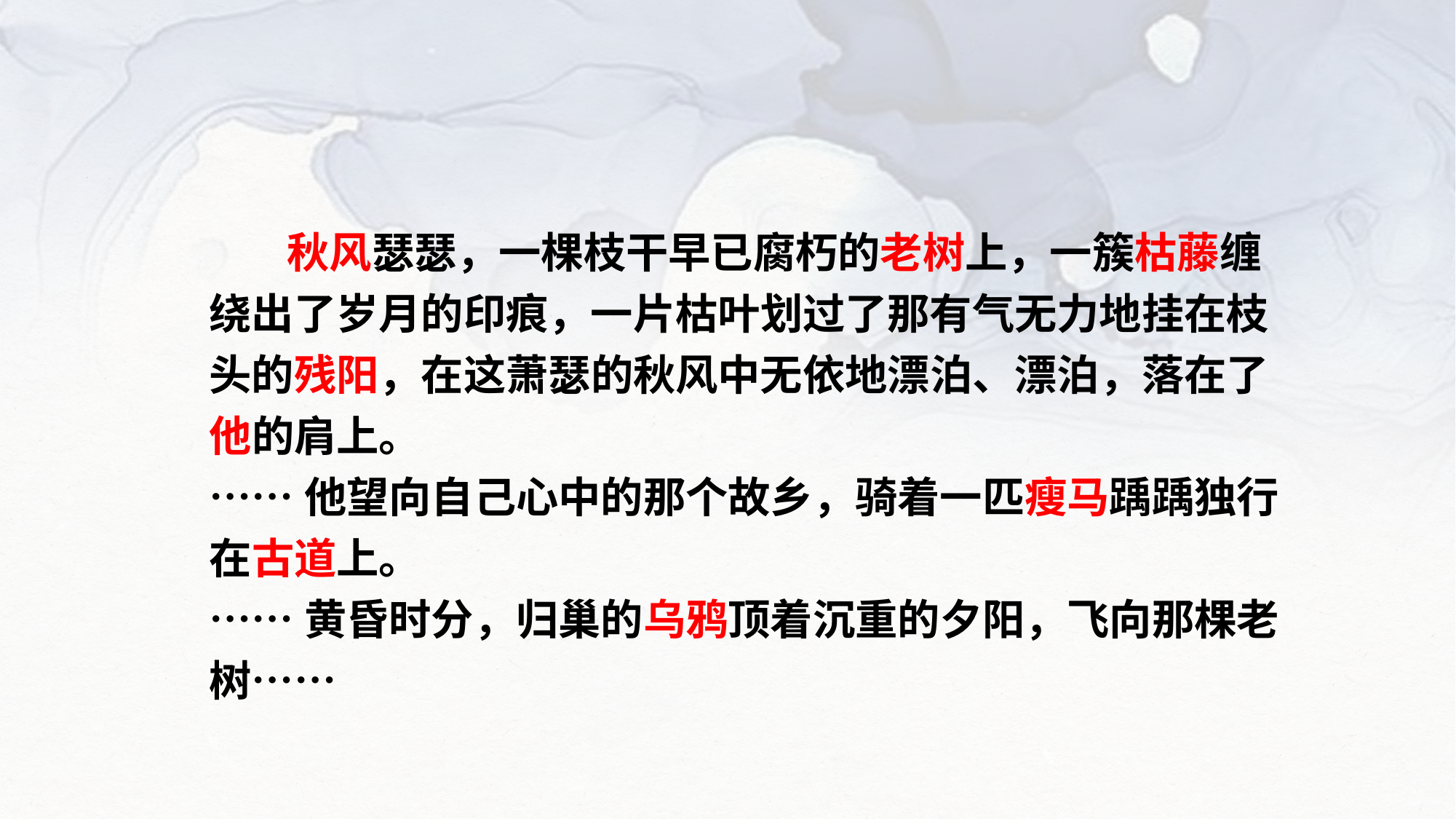

#
       秋风瑟瑟，一棵枝干早已腐朽的老树上，一簇枯藤缠绕出了岁月的印痕，一片枯叶划过了那有气无力地挂在枝头的残阳，在这萧瑟的秋风中无依地漂泊、漂泊，落在了他的肩上。
……他望向自己心中的那个故乡，骑着一匹瘦马踽踽独行在古道上。
……黄昏时分，归巢的乌鸦顶着沉重的夕阳，飞向那棵老树……